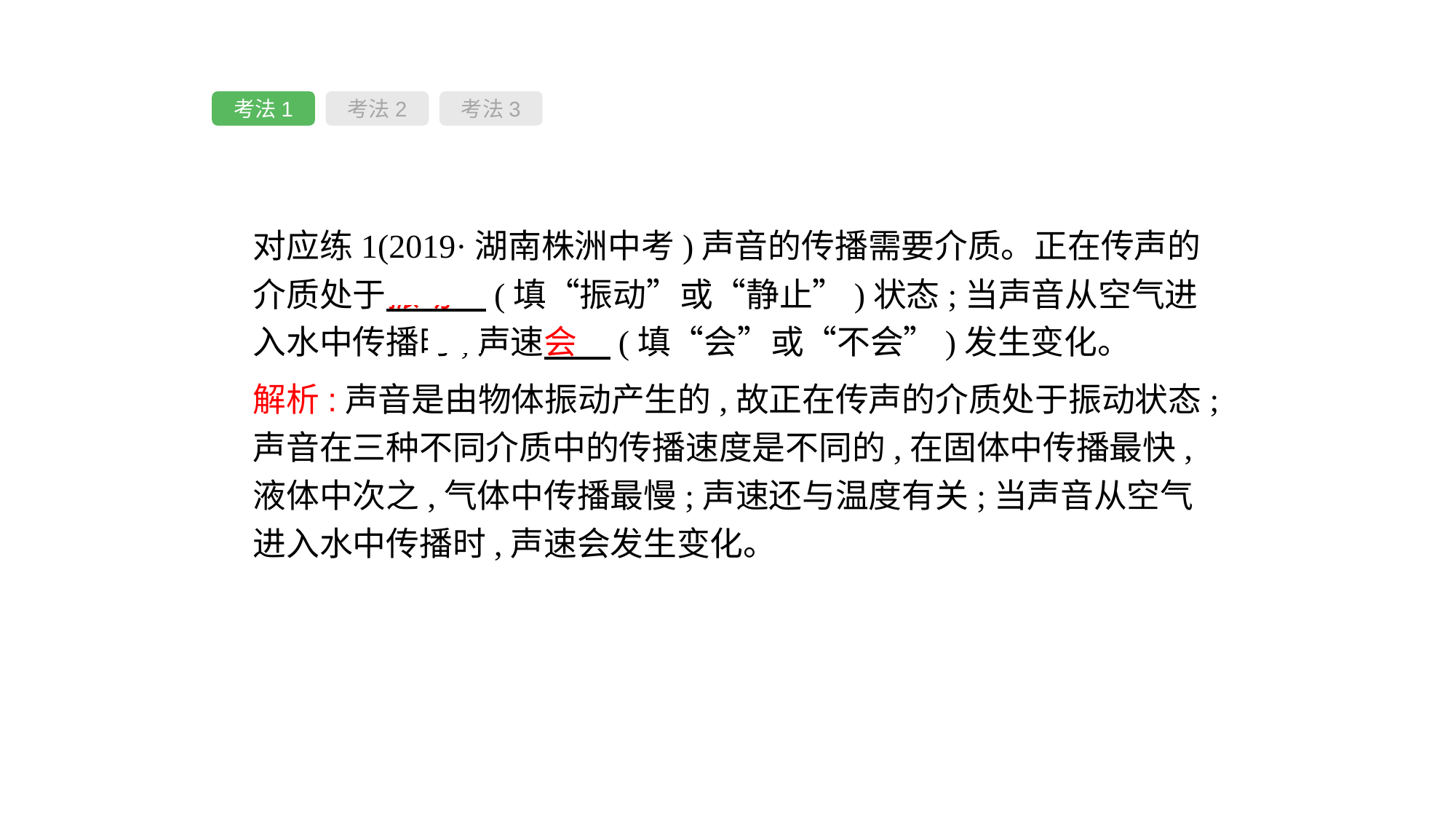

考法1
考法2
考法3
对应练1(2019·湖南株洲中考)声音的传播需要介质。正在传声的介质处于振动　(填“振动”或“静止”)状态;当声音从空气进入水中传播时,声速会　(填“会”或“不会”)发生变化。

解析:声音是由物体振动产生的,故正在传声的介质处于振动状态;声音在三种不同介质中的传播速度是不同的,在固体中传播最快,液体中次之,气体中传播最慢;声速还与温度有关;当声音从空气进入水中传播时,声速会发生变化。